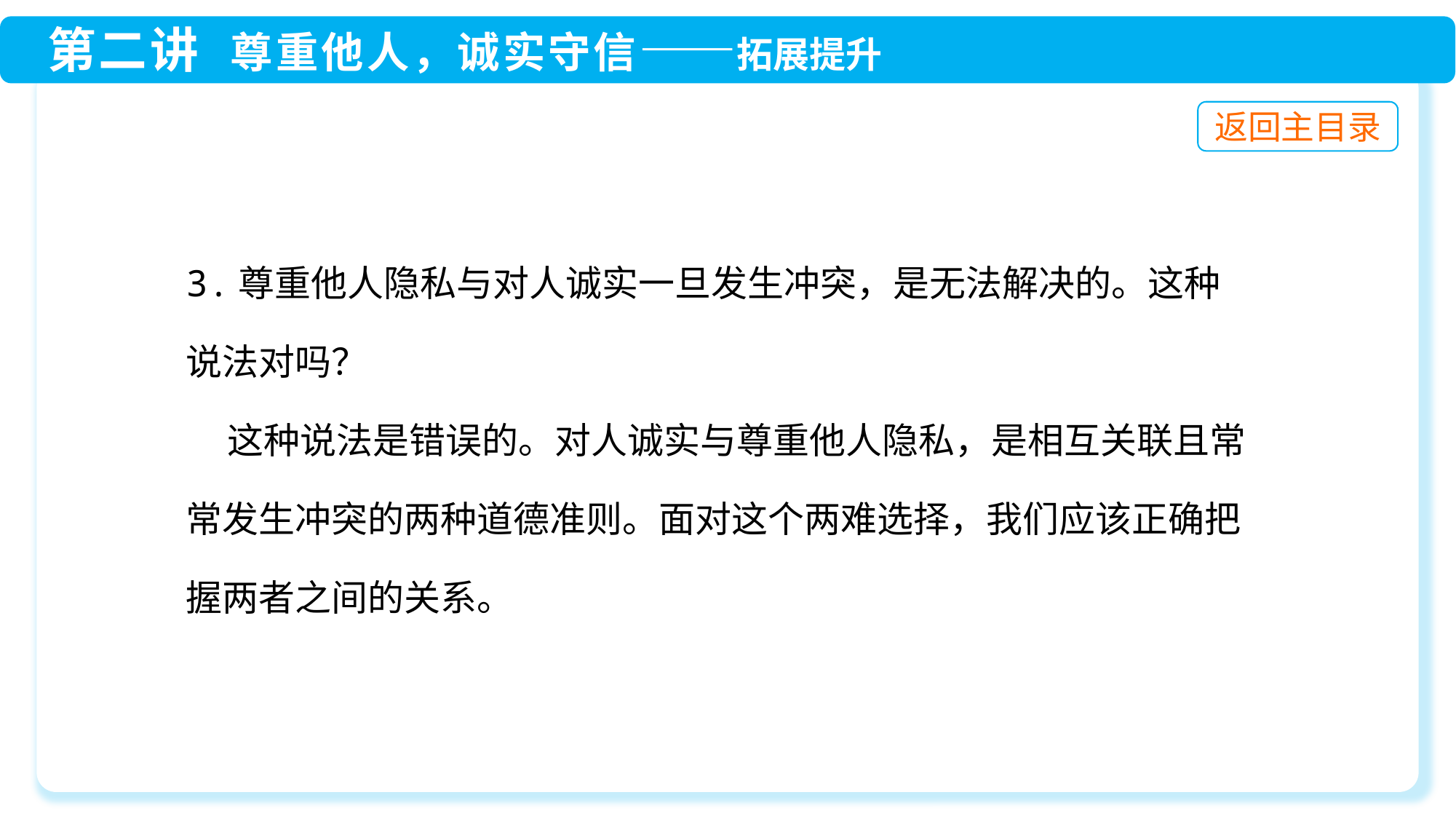

3.尊重他人隐私与对人诚实一旦发生冲突，是无法解决的。这种说法对吗？
    这种说法是错误的。对人诚实与尊重他人隐私，是相互关联且常常发生冲突的两种道德准则。面对这个两难选择，我们应该正确把握两者之间的关系。